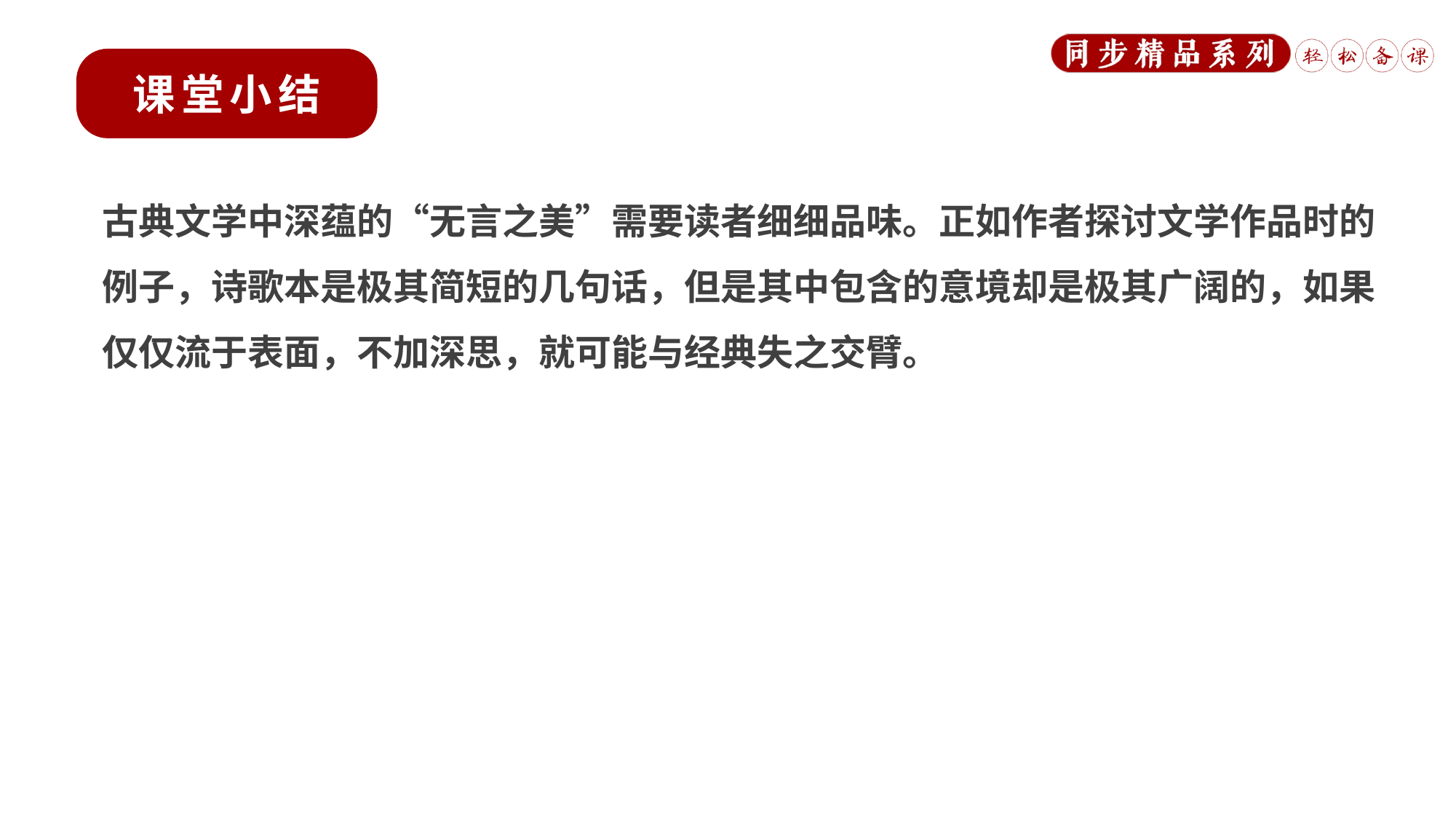

古典文学中深蕴的“无言之美”需要读者细细品味。正如作者探讨文学作品时的例子，诗歌本是极其简短的几句话，但是其中包含的意境却是极其广阔的，如果仅仅流于表面，不加深思，就可能与经典失之交臂。